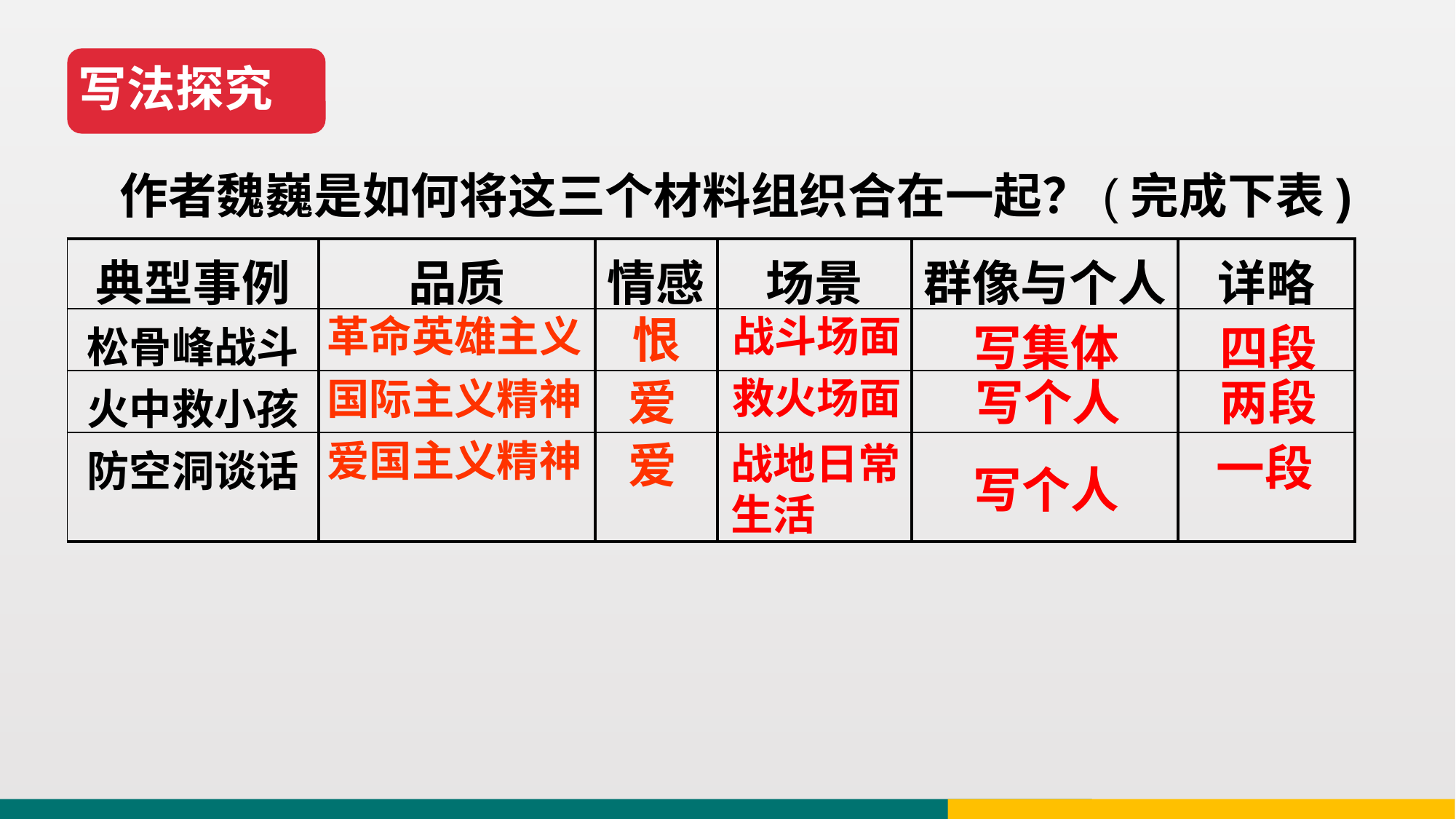

写法探究
作者魏巍是如何将这三个材料组织合在一起？(完成下表)
| 典型事例 | 品质 | 情感 | 场景 | 群像与个人 | 详略 |
| --- | --- | --- | --- | --- | --- |
| 松骨峰战斗 |  |  |  |  |  |
| 火中救小孩 |  |  |  |  |  |
| 防空洞谈话 |  |  |  |  |  |
革命英雄主义
恨
战斗场面
写集体
四段
救火场面
国际主义精神
爱
写个人
两段
爱国主义精神
爱
战地日常生活
一段
写个人